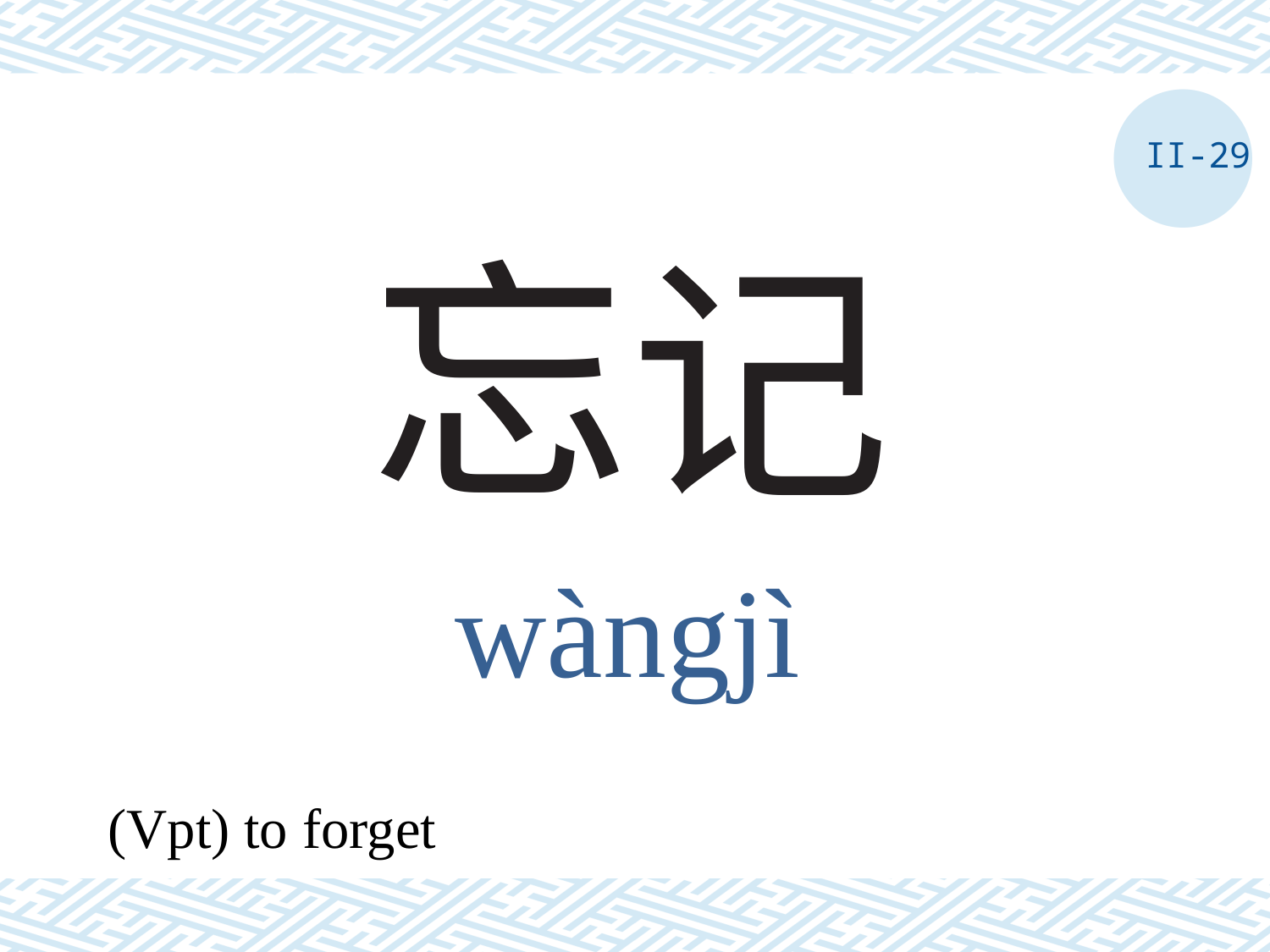

II-29

# 忘记
wàngjì
(Vpt) to forget